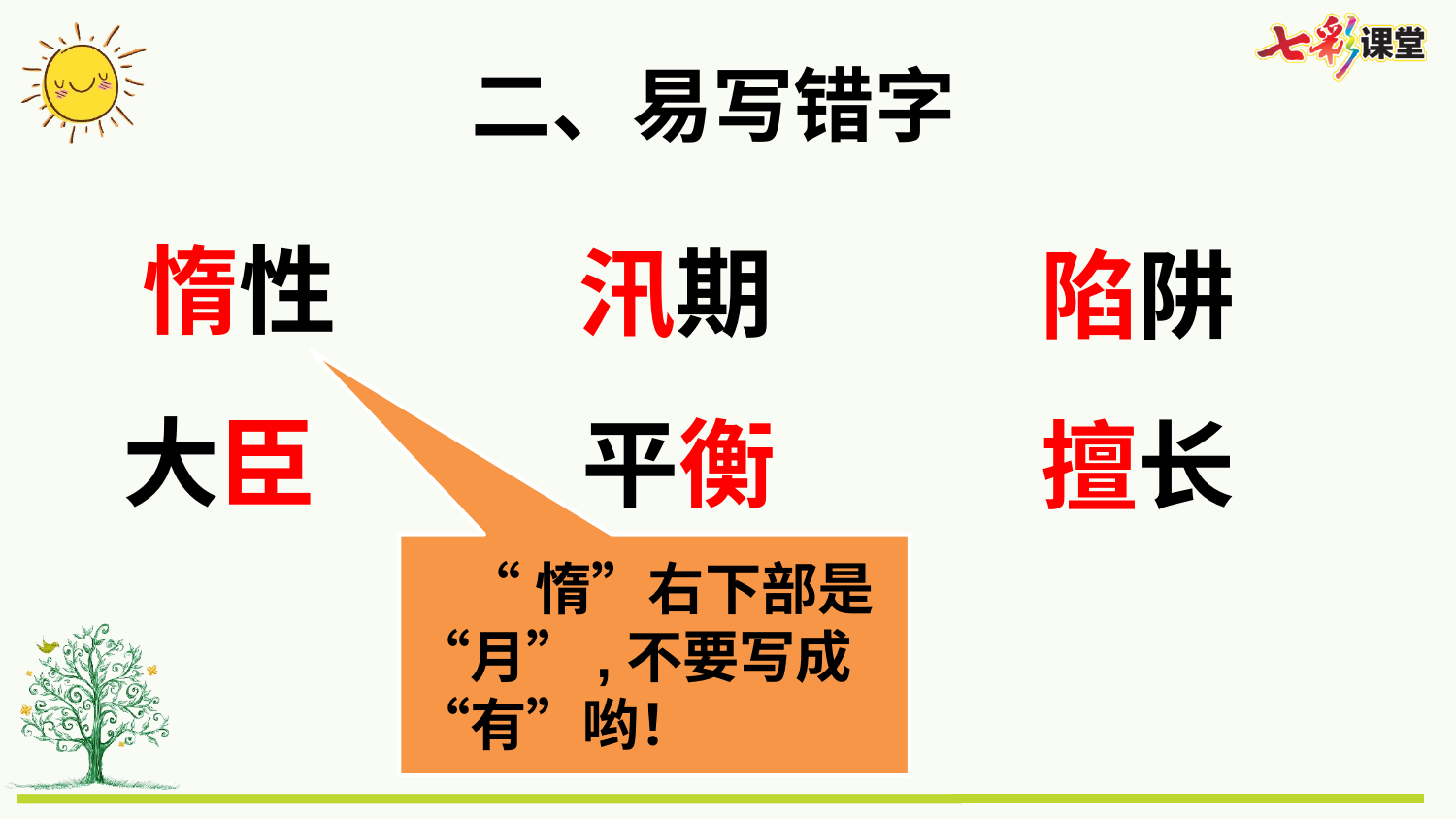

二、易写错字
惰性
汛期
陷阱
大臣
平衡
擅长
    “惰”右下部是“月”,不要写成“有”哟！